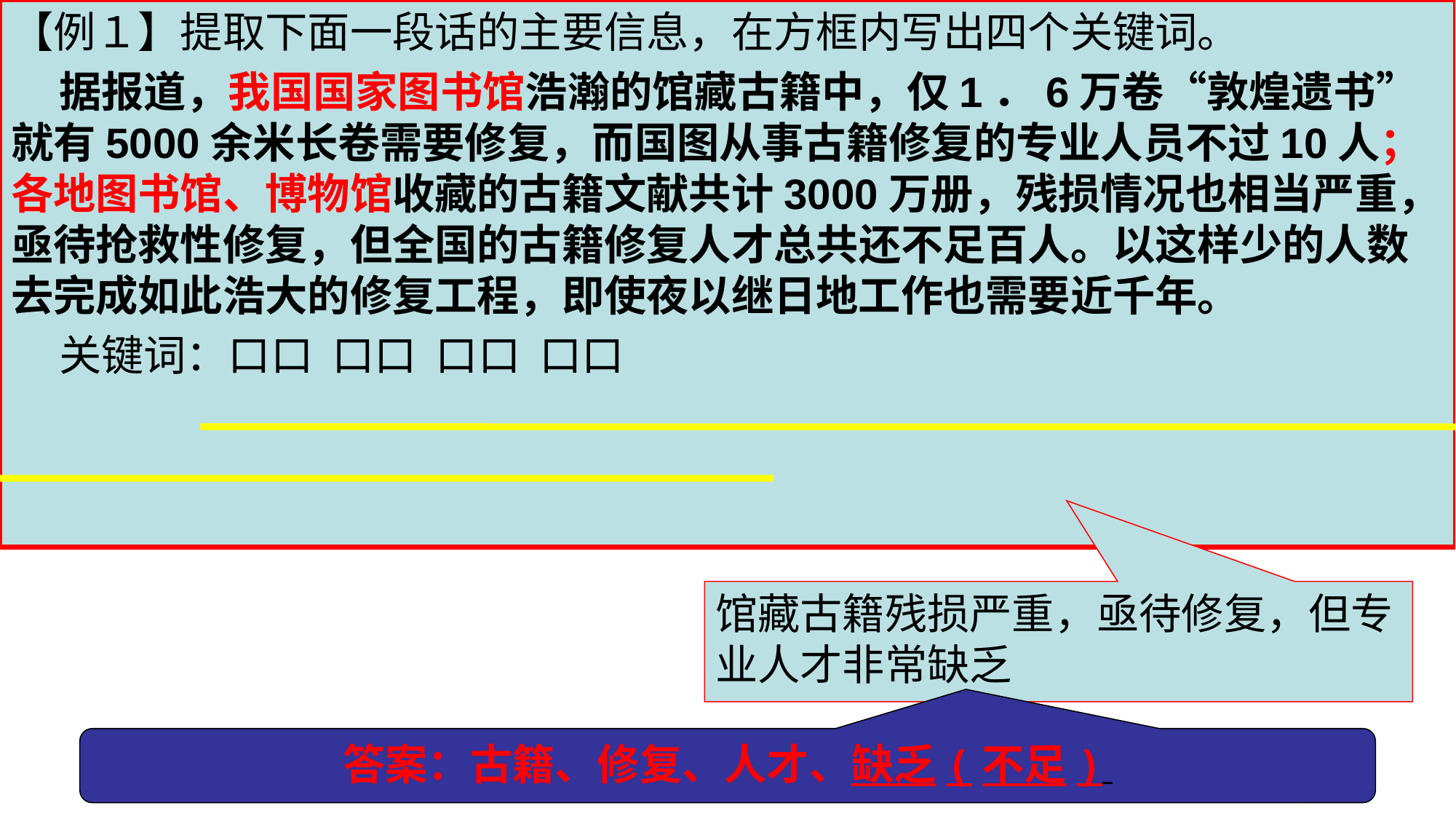

【例１】提取下面一段话的主要信息，在方框内写出四个关键词。
    据报道，我国国家图书馆浩瀚的馆藏古籍中，仅1．6万卷“敦煌遗书”就有5000余米长卷需要修复，而国图从事古籍修复的专业人员不过10人；各地图书馆、博物馆收藏的古籍文献共计3000万册，残损情况也相当严重，亟待抢救性修复，但全国的古籍修复人才总共还不足百人。以这样少的人数去完成如此浩大的修复工程，即使夜以继日地工作也需要近千年。
    关键词：口口  口口  口口  口口

馆藏古籍残损严重，亟待修复，但专业人才非常缺乏
答案：古籍、修复、人才、缺乏(不足)